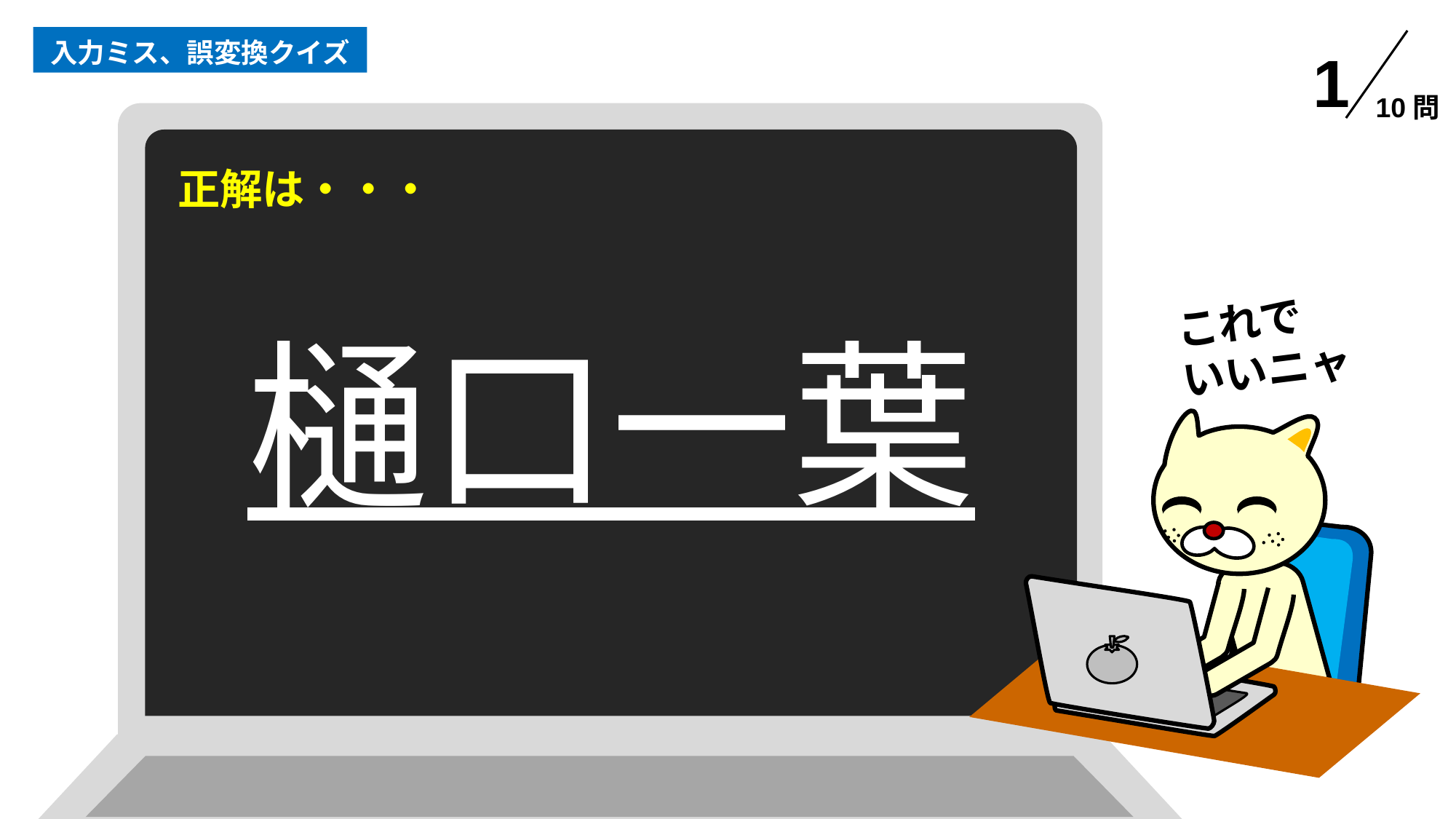

入力ミス、誤変換クイズ
1
10問

正解は・・・
これで
いいニャ
樋口一葉